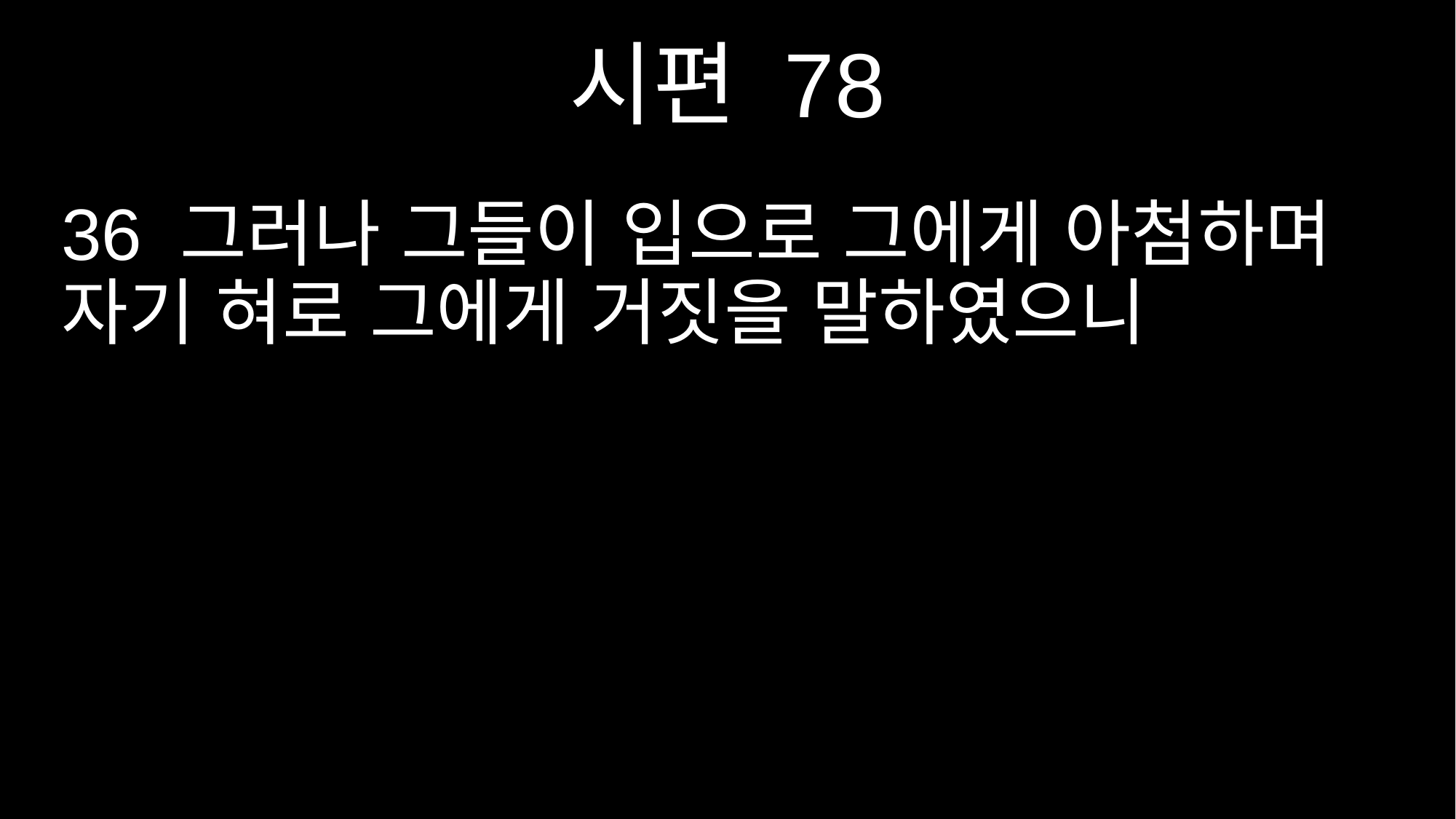

시편 78
36 그러나 그들이 입으로 그에게 아첨하며 자기 혀로 그에게 거짓을 말하였으니